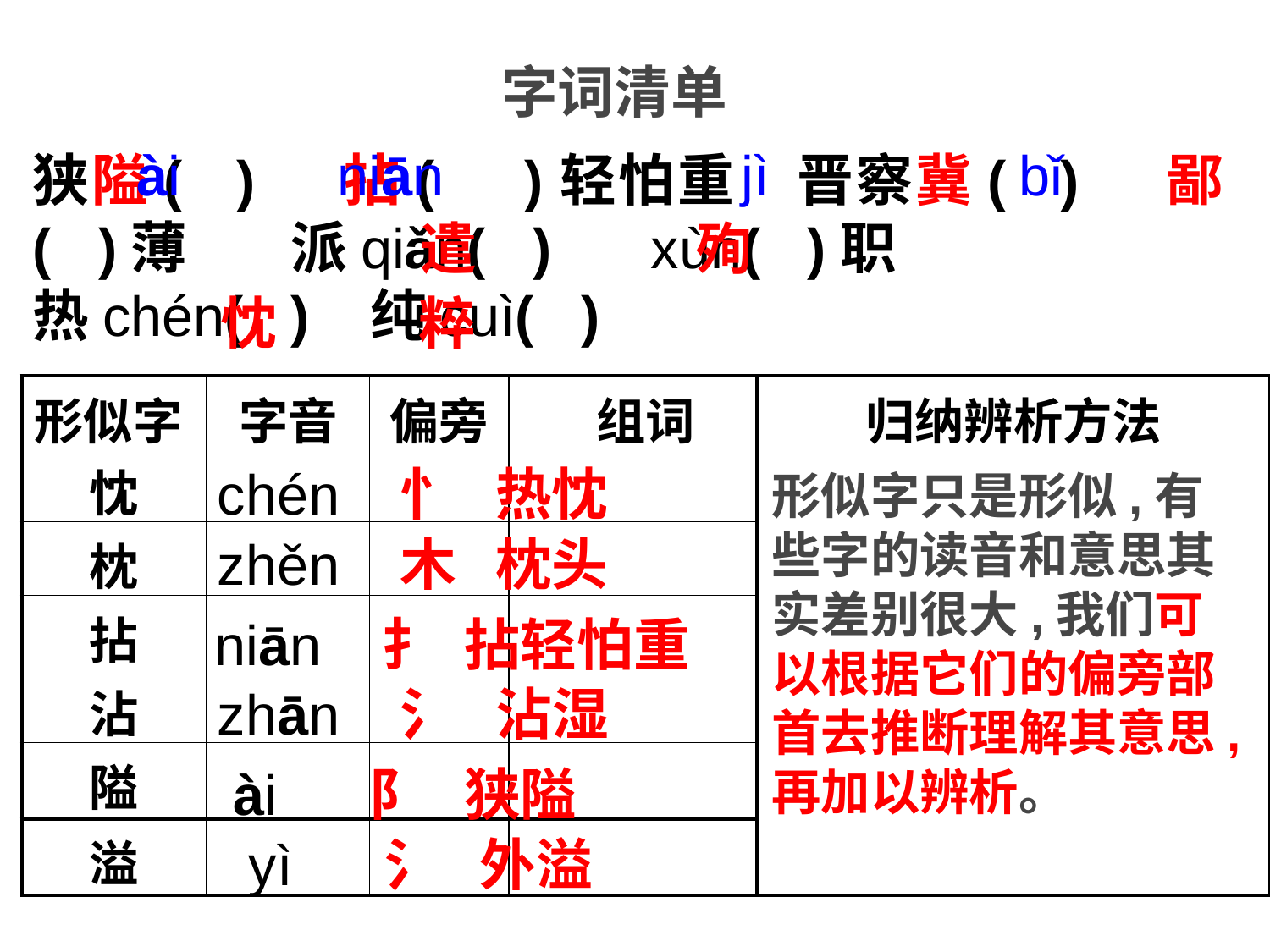

字词清单
     ài          niān                   jì                bǐ                           遣                 殉
          忱           粹

狭隘(   )    拈(     )轻怕重    晋察冀(   )    鄙(   )薄        派qiǎn(   )       xùn(   )职
热chén(   )   纯cuì(   )
| 形似字 | 字音 | 偏旁 | 组词 | 归纳辨析方法 |
| --- | --- | --- | --- | --- |
| 忱 |  |  |  |  |
| 枕 |  |  |  |  |
| 拈 |  |  |  |  |
| 沾 |  |  |  |  |
| 隘 |  |  |  |  |
| 溢 |  |  |  |  |
chén   忄   热忱

形似字只是形似,有些字的读音和意思其实差别很大,我们可以根据它们的偏旁部首去推断理解其意思,再加以辨析。
zhěn   木   枕头

niān   扌  拈轻怕重

zhān   氵   沾湿

 ài     阝   狭隘

  yì     氵   外溢